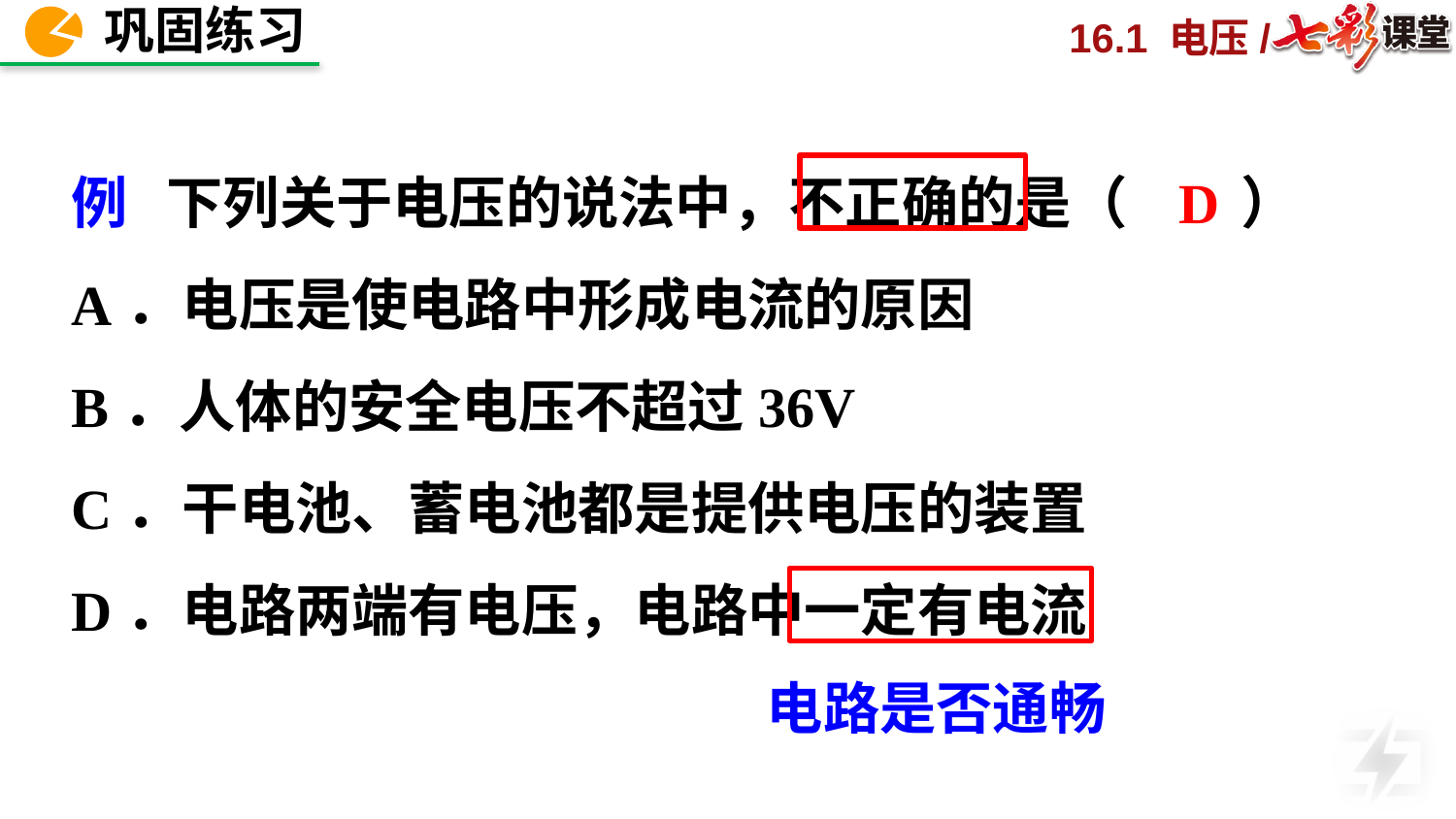

D
例   下列关于电压的说法中，不正确的是（　　）
A．电压是使电路中形成电流的原因
B．人体的安全电压不超过36V
C．干电池、蓄电池都是提供电压的装置
D．电路两端有电压，电路中一定有电流

电路是否通畅